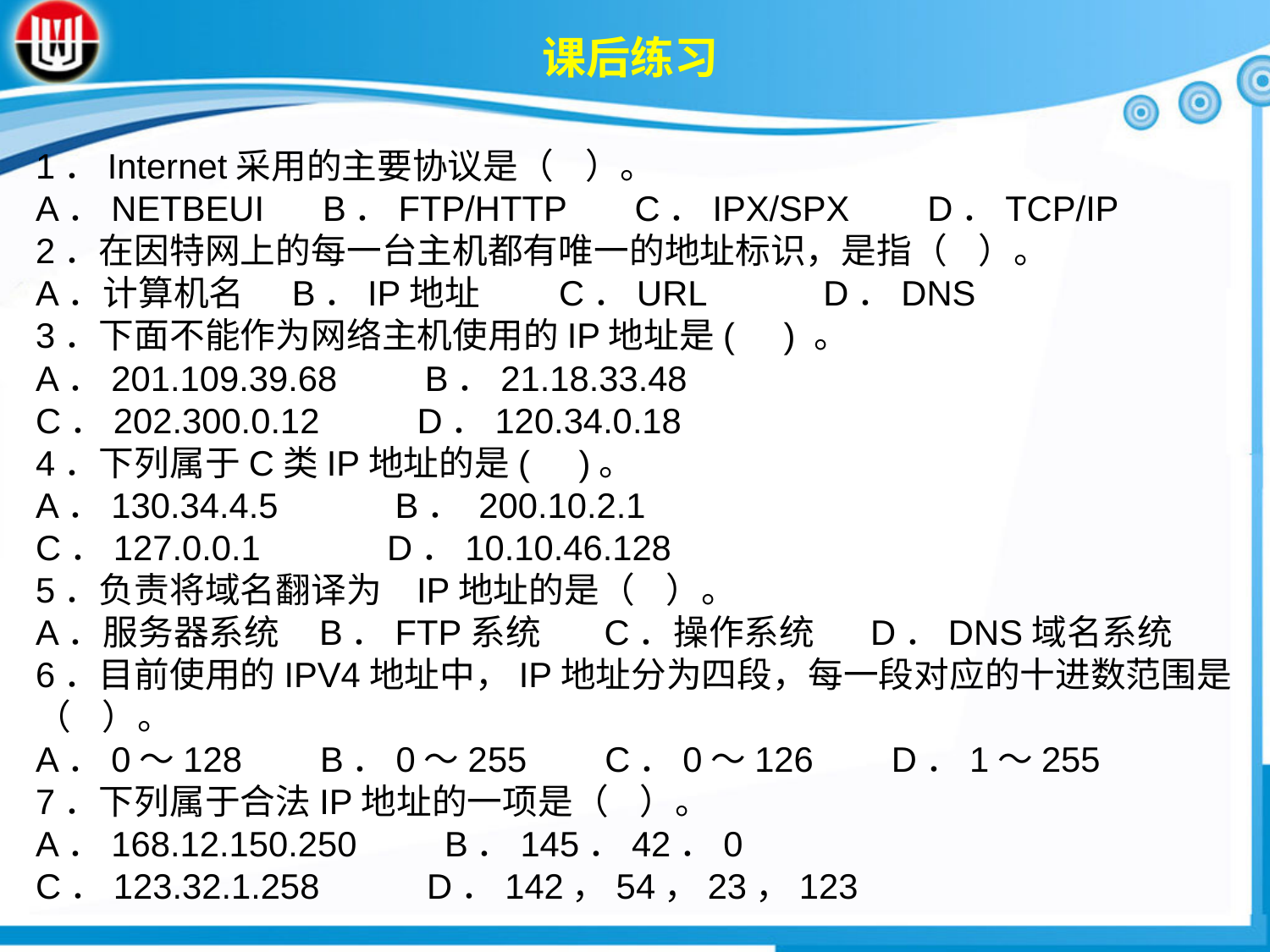

课后练习
1．Internet采用的主要协议是（    ）。A．NETBEUI      B．FTP/HTTP       C．IPX/SPX        D．TCP/IP 2．在因特网上的每一台主机都有唯一的地址标识，是指（    ）。A．计算机名     B．IP地址         C．URL            D．DNS3．下面不能作为网络主机使用的IP地址是(     ) 。A．201.109.39.68         B．21.18.33.48
C．202.300.0.12          D．120.34.0.184．下列属于C类IP地址的是(     )。A．130.34.4.5            B． 200.10.2.1
C．127.0.0.1             D．10.10.46.1285．负责将域名翻译为	IP地址的是（    ）。A．服务器系统    B．FTP系统       C．操作系统      D．DNS域名系统6．目前使用的IPV4地址中，IP地址分为四段，每一段对应的十进数范围是（    ）。A．0～128        B．0～255        C．0～126        D．1～2557．下列属于合法IP地址的一项是（    ）。A．168.12.150.250         B．145．42．0
C．123.32.1.258           D．142，54，23，123